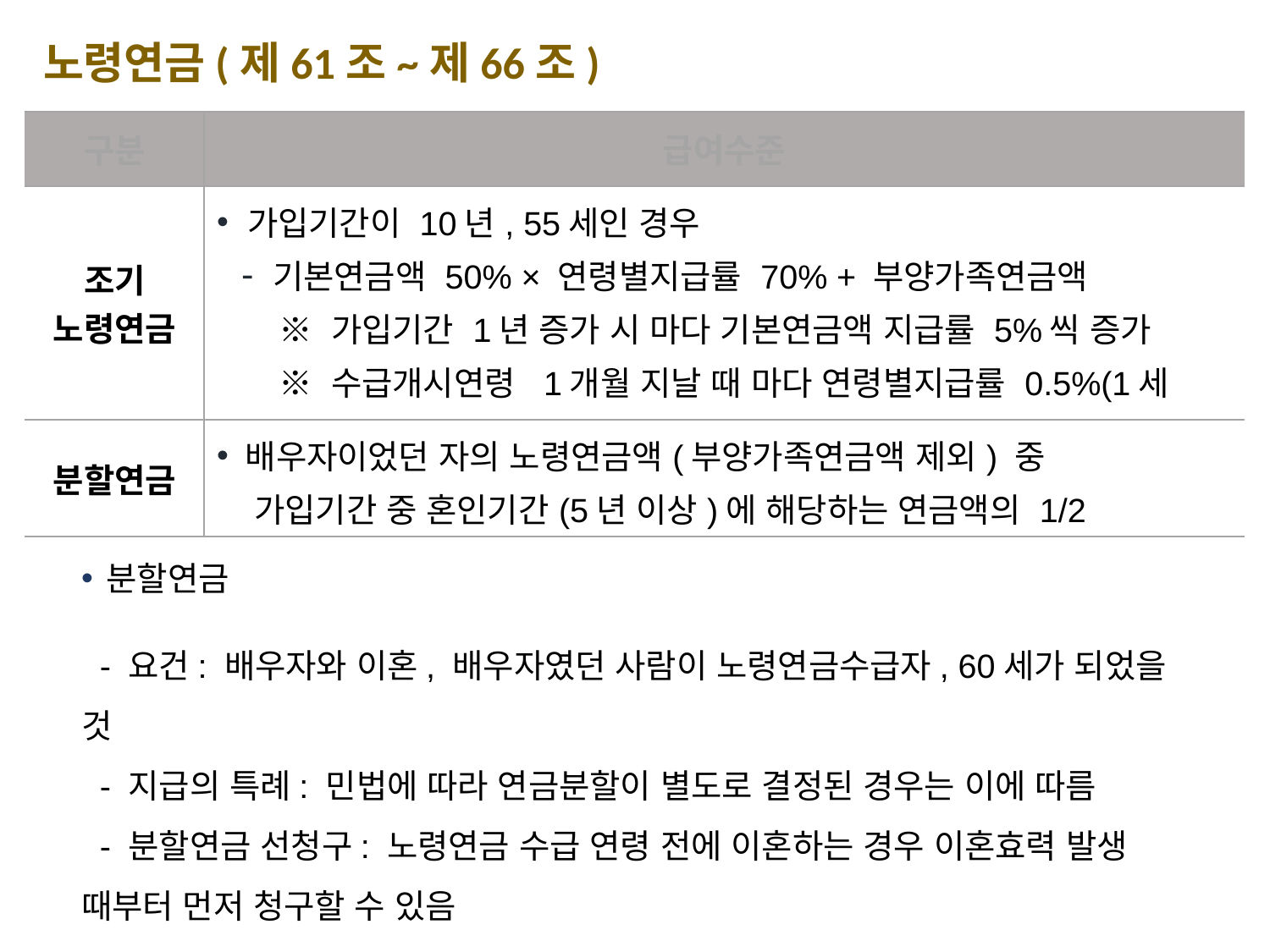

노령연금(제61조~제66조)
| 구분 | 급여수준 |
| --- | --- |
| 조기 노령연금 | 가입기간이 10년, 55세인 경우 기본연금액 50% × 연령별지급률 70% + 부양가족연금액 ※ 가입기간 1년 증가 시 마다 기본연금액 지급률 5%씩 증가 ※ 수급개시연령 1개월 지날 때 마다 연령별지급률 0.5%(1세 지날 시 6%)씩 가산 |
| 분할연금 | 배우자이었던 자의 노령연금액(부양가족연금액 제외) 중 가입기간 중 혼인기간(5년 이상)에 해당하는 연금액의 1/2 |
분할연금
  - 요건: 배우자와 이혼, 배우자였던 사람이 노령연금수급자, 60세가 되었을 것
  - 지급의 특례: 민법에 따라 연금분할이 별도로 결정된 경우는 이에 따름
  - 분할연금 선청구: 노령연금 수급 연령 전에 이혼하는 경우 이혼효력 발생 때부터 먼저 청구할 수 있음